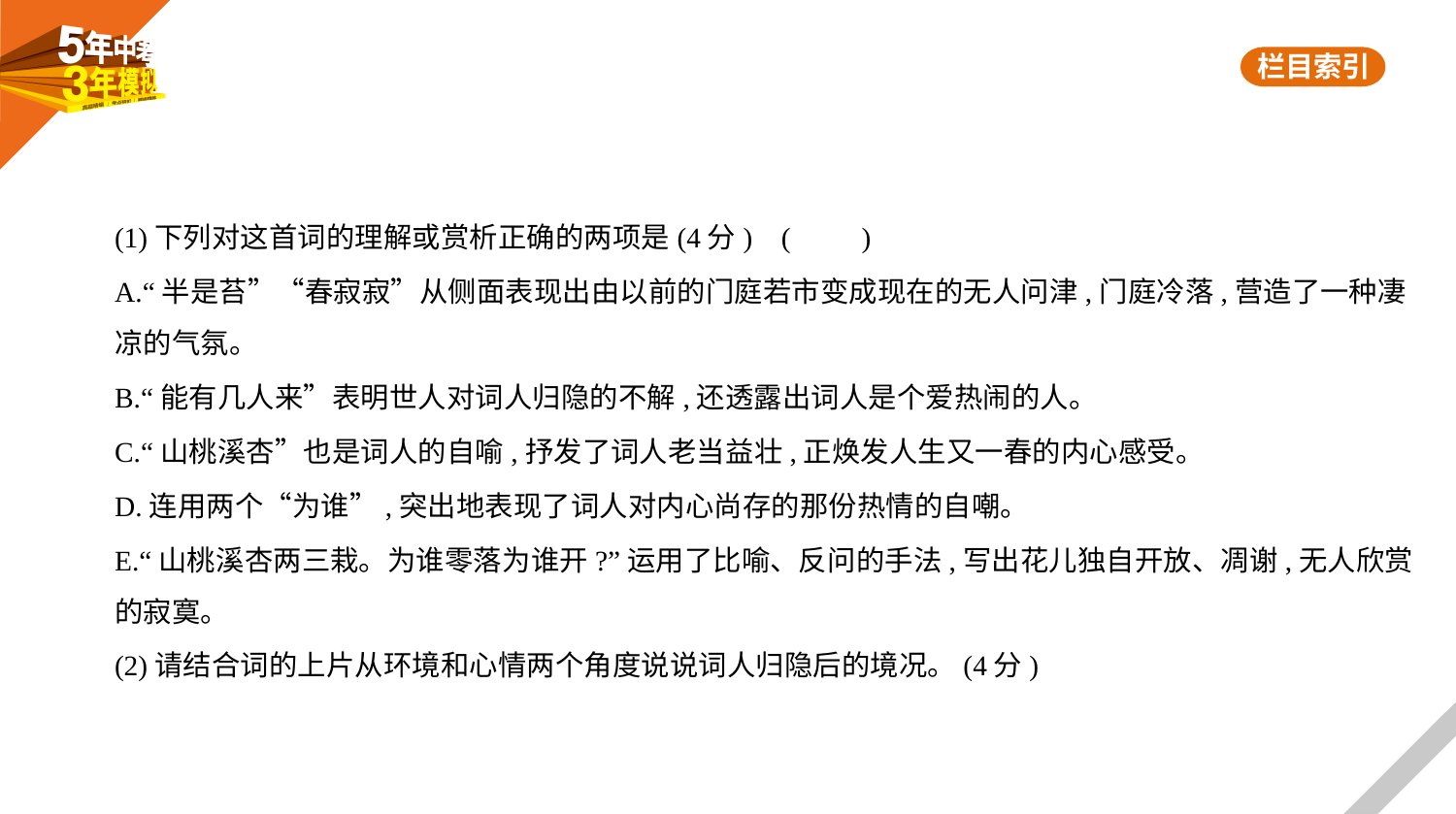

(1)下列对这首词的理解或赏析正确的两项是(4分) (　　)
A.“半是苔”“春寂寂”从侧面表现出由以前的门庭若市变成现在的无人问津,门庭冷落,营造了一种凄
凉的气氛。
B.“能有几人来”表明世人对词人归隐的不解,还透露出词人是个爱热闹的人。
C.“山桃溪杏”也是词人的自喻,抒发了词人老当益壮,正焕发人生又一春的内心感受。
D.连用两个“为谁”,突出地表现了词人对内心尚存的那份热情的自嘲。
E.“山桃溪杏两三栽。为谁零落为谁开?”运用了比喻、反问的手法,写出花儿独自开放、凋谢,无人欣赏
的寂寞。
(2)请结合词的上片从环境和心情两个角度说说词人归隐后的境况。(4分)